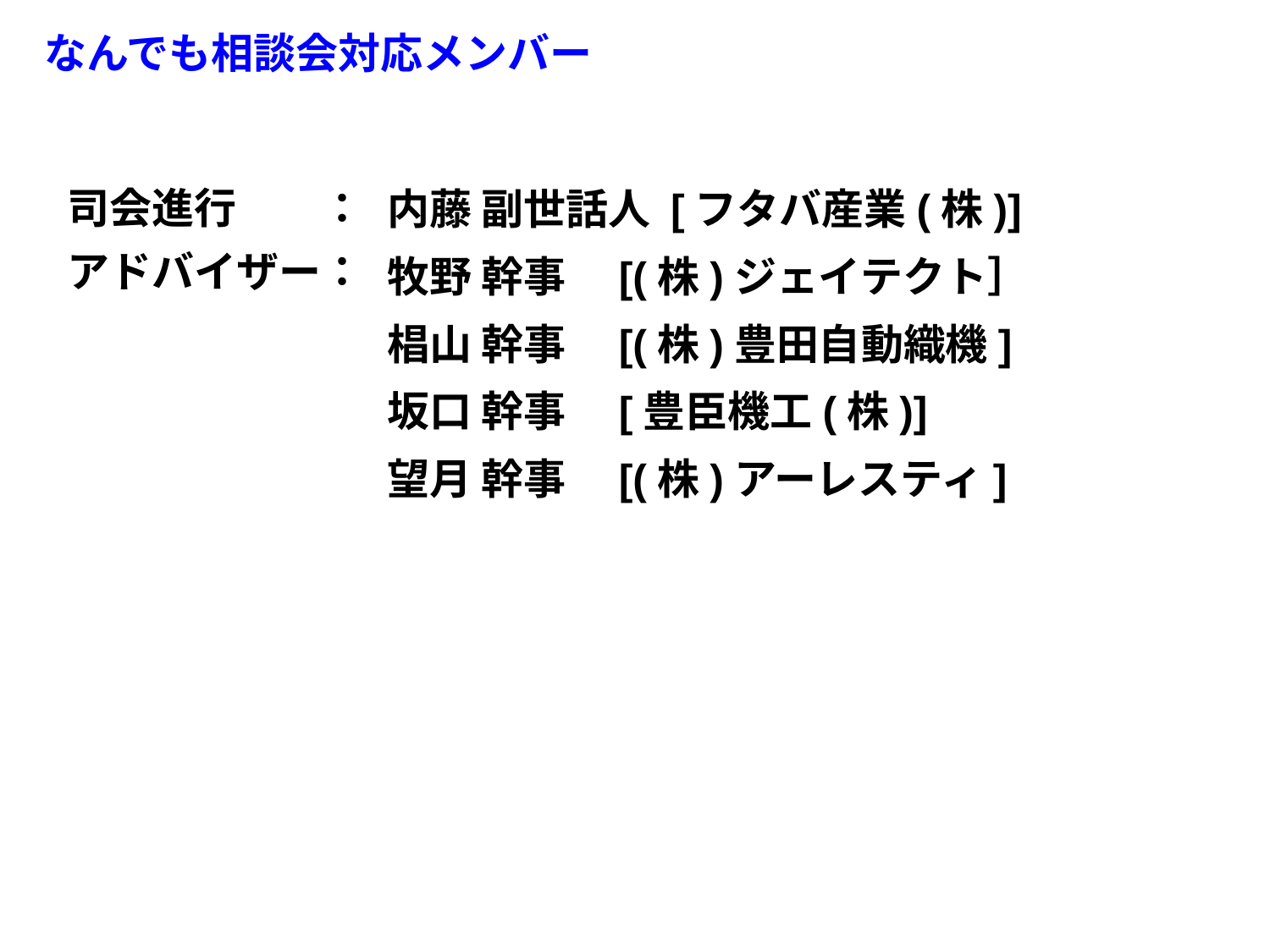

なんでも相談会対応メンバー
司会進行　　：
アドバイザー：
内藤 副世話人 [フタバ産業(株)]
牧野 幹事　[(株)ジェイテクト］
椙山 幹事　[(株)豊田自動織機]
坂口 幹事　[豊臣機工(株)]
望月 幹事　[(株)アーレスティ]